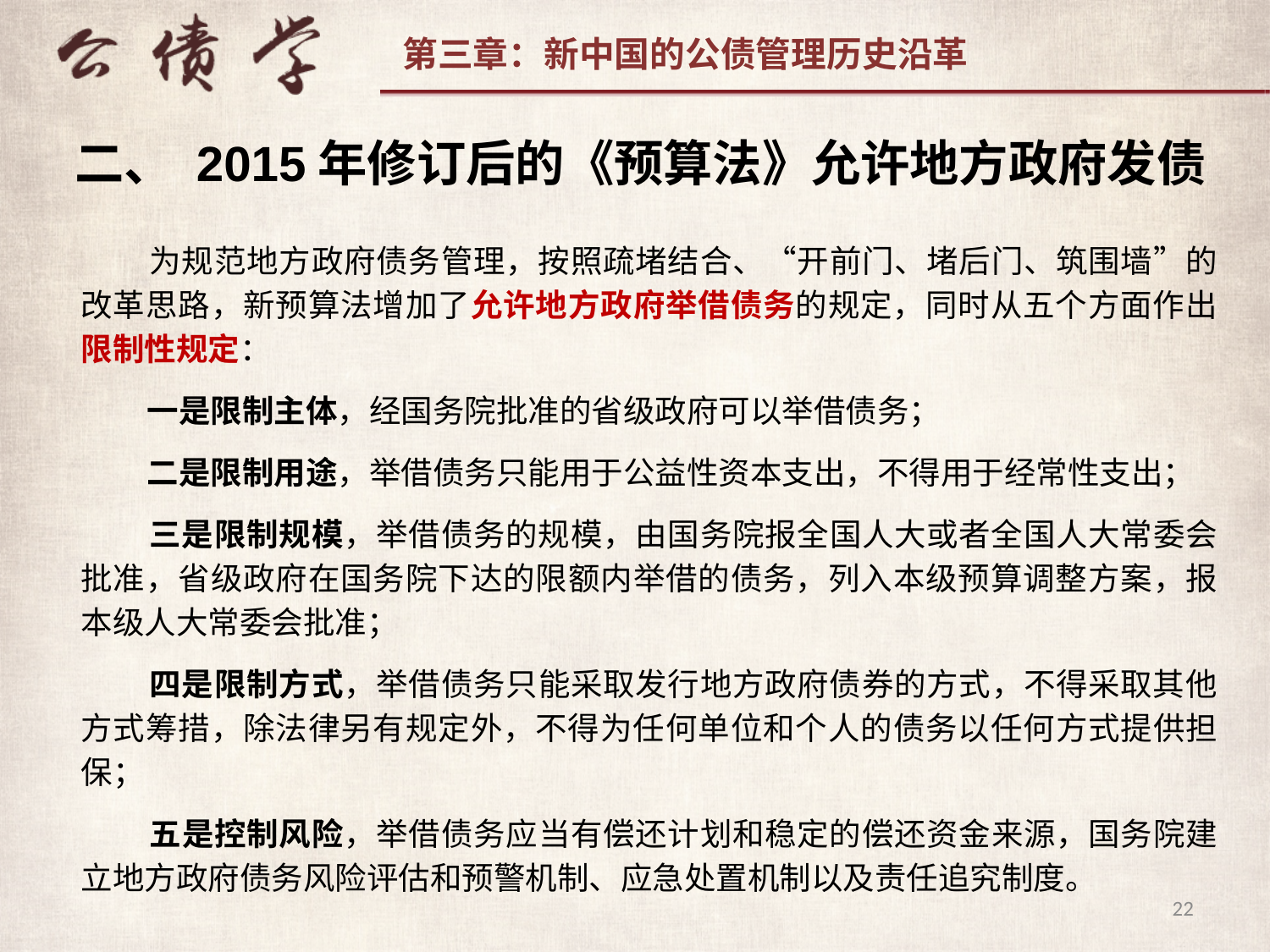

二、 2015年修订后的《预算法》允许地方政府发债
   为规范地方政府债务管理，按照疏堵结合、“开前门、堵后门、筑围墙”的改革思路，新预算法增加了允许地方政府举借债务的规定，同时从五个方面作出限制性规定：
   一是限制主体，经国务院批准的省级政府可以举借债务；
   二是限制用途，举借债务只能用于公益性资本支出，不得用于经常性支出；
   三是限制规模，举借债务的规模，由国务院报全国人大或者全国人大常委会批准，省级政府在国务院下达的限额内举借的债务，列入本级预算调整方案，报本级人大常委会批准；
   四是限制方式，举借债务只能采取发行地方政府债券的方式，不得采取其他方式筹措，除法律另有规定外，不得为任何单位和个人的债务以任何方式提供担保；
   五是控制风险，举借债务应当有偿还计划和稳定的偿还资金来源，国务院建立地方政府债务风险评估和预警机制、应急处置机制以及责任追究制度。
22